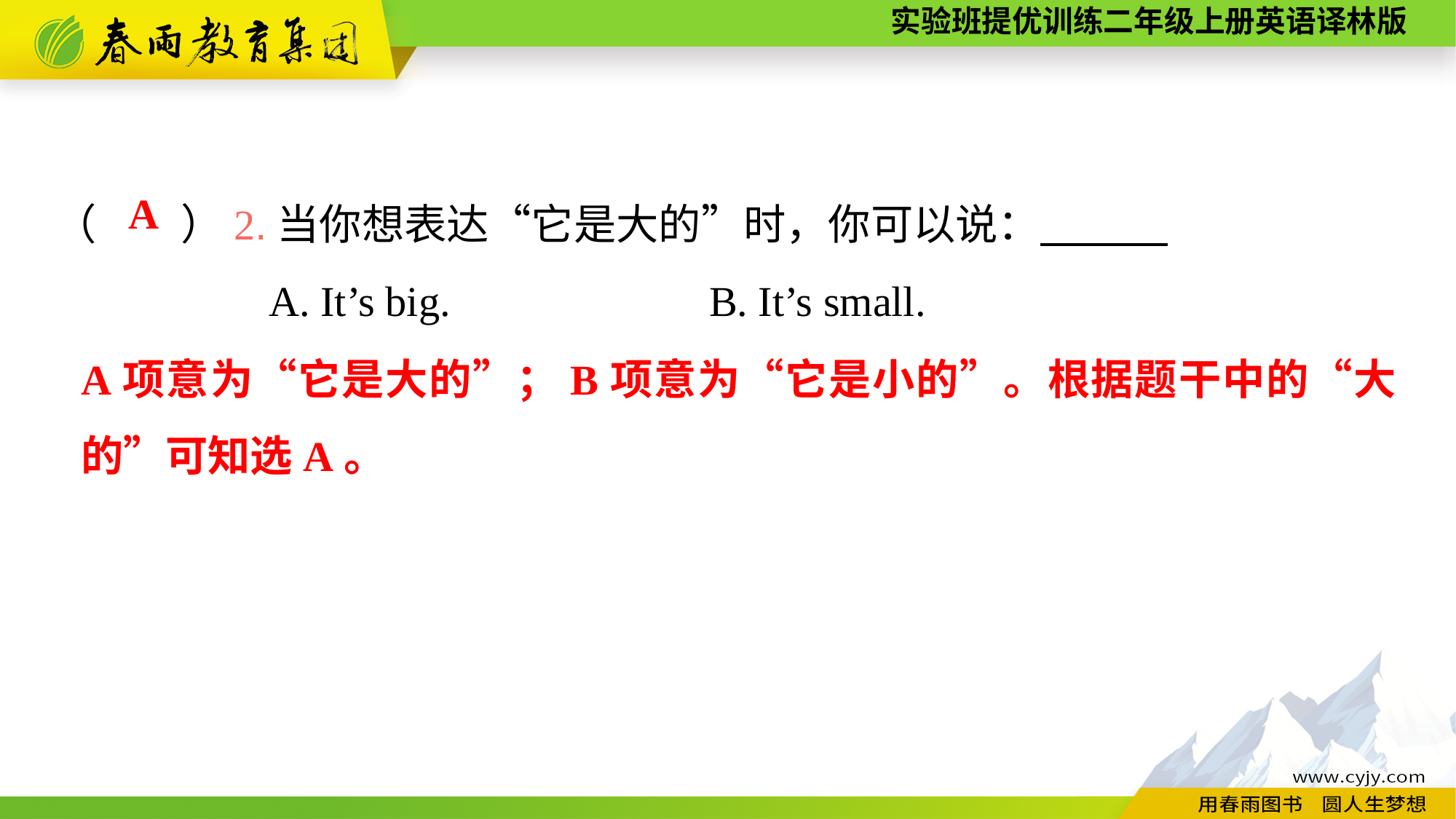

（　　）2.当你想表达“它是大的”时，你可以说：
A. It’s big.			B. It’s small.
A
A项意为“它是大的”；B项意为“它是小的”。根据题干中的“大的”可知选A。